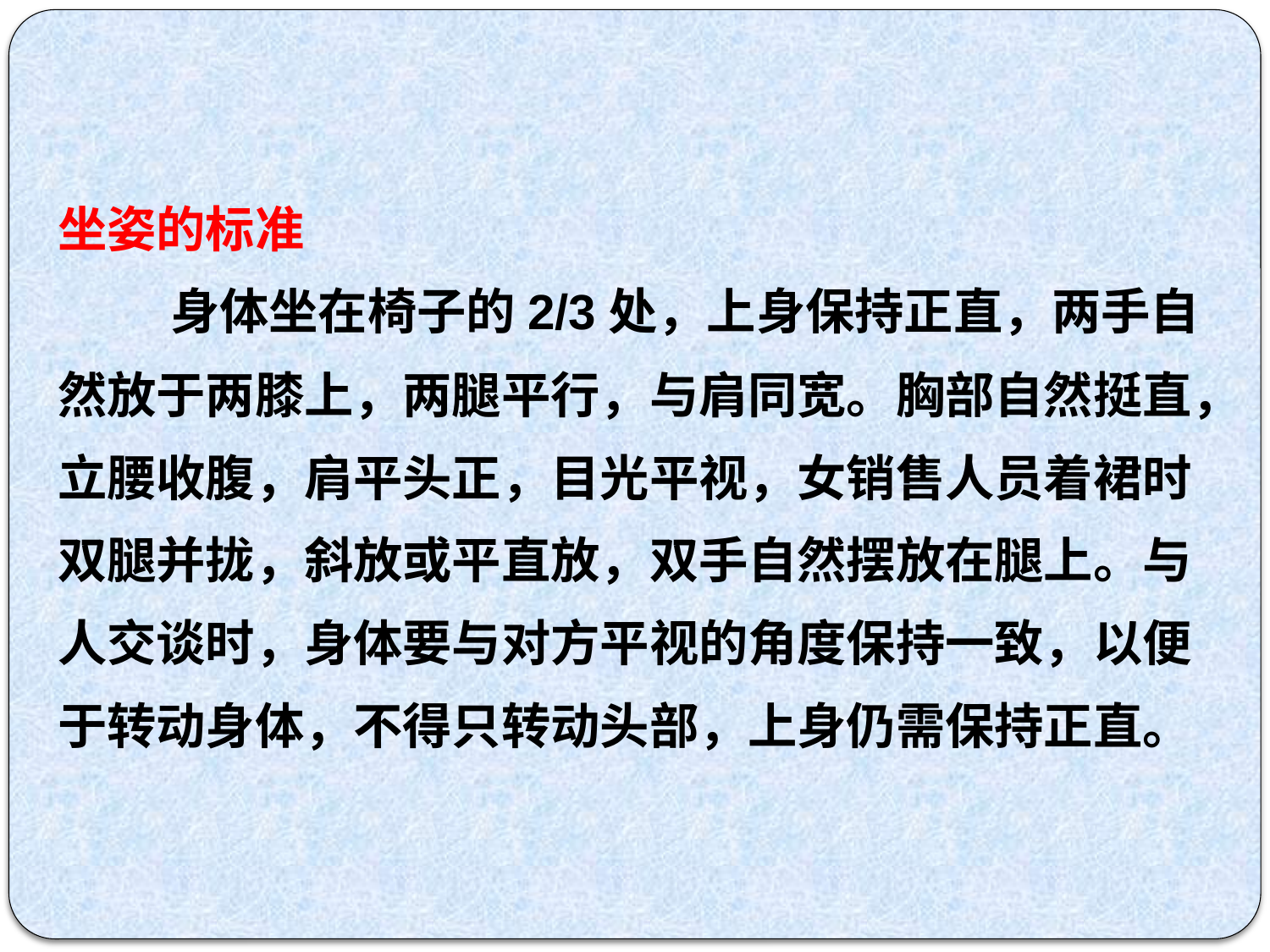

坐姿的标准
         身体坐在椅子的2/3处，上身保持正直，两手自然放于两膝上，两腿平行，与肩同宽。胸部自然挺直，立腰收腹，肩平头正，目光平视，女销售人员着裙时双腿并拢，斜放或平直放，双手自然摆放在腿上。与人交谈时，身体要与对方平视的角度保持一致，以便于转动身体，不得只转动头部，上身仍需保持正直。